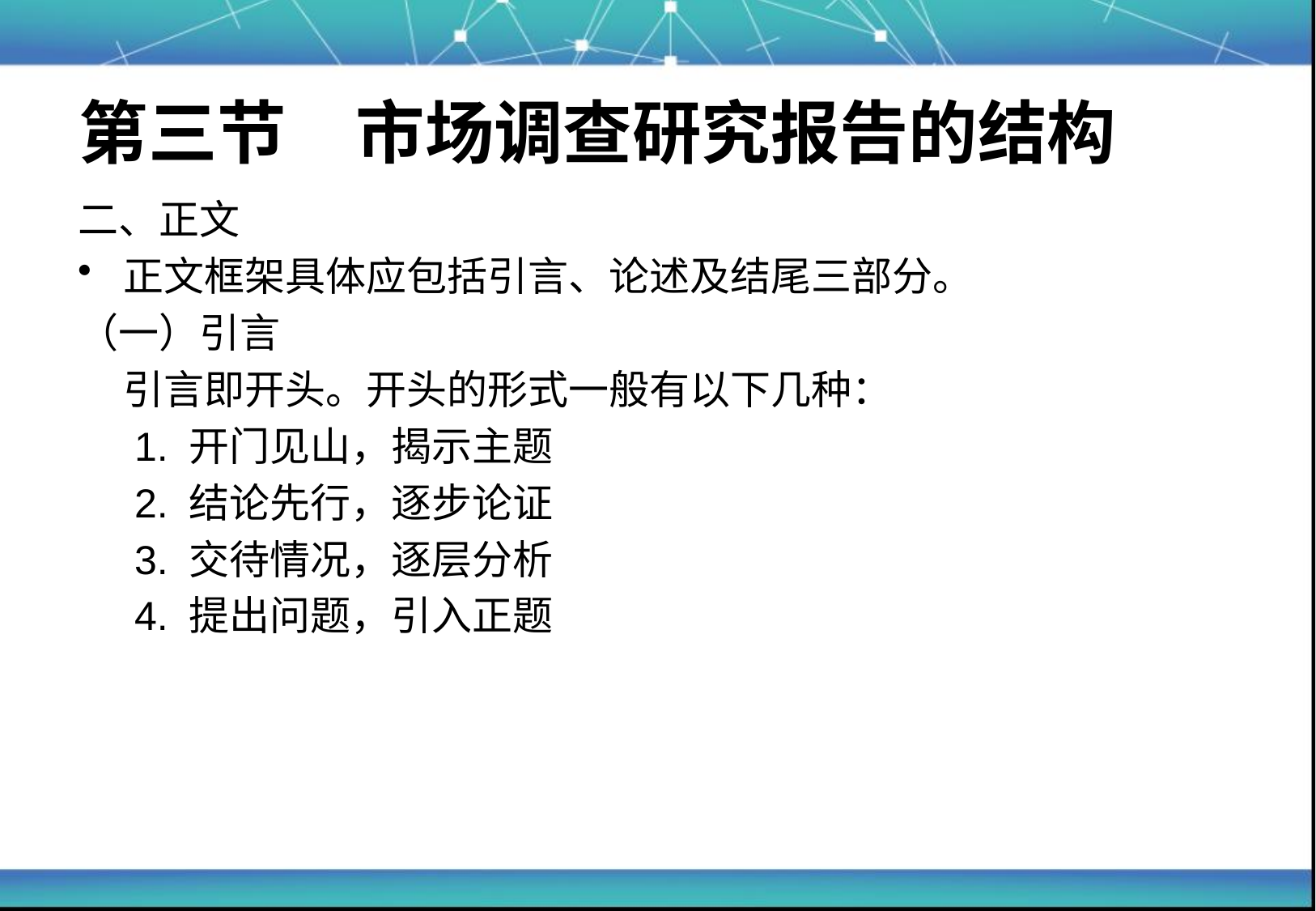

# 第三节　市场调查研究报告的结构
二、正文
正文框架具体应包括引言、论述及结尾三部分。
（一）引言
	引言即开头。开头的形式一般有以下几种：
     1. 开门见山，揭示主题
     2. 结论先行，逐步论证
     3. 交待情况，逐层分析
     4. 提出问题，引入正题